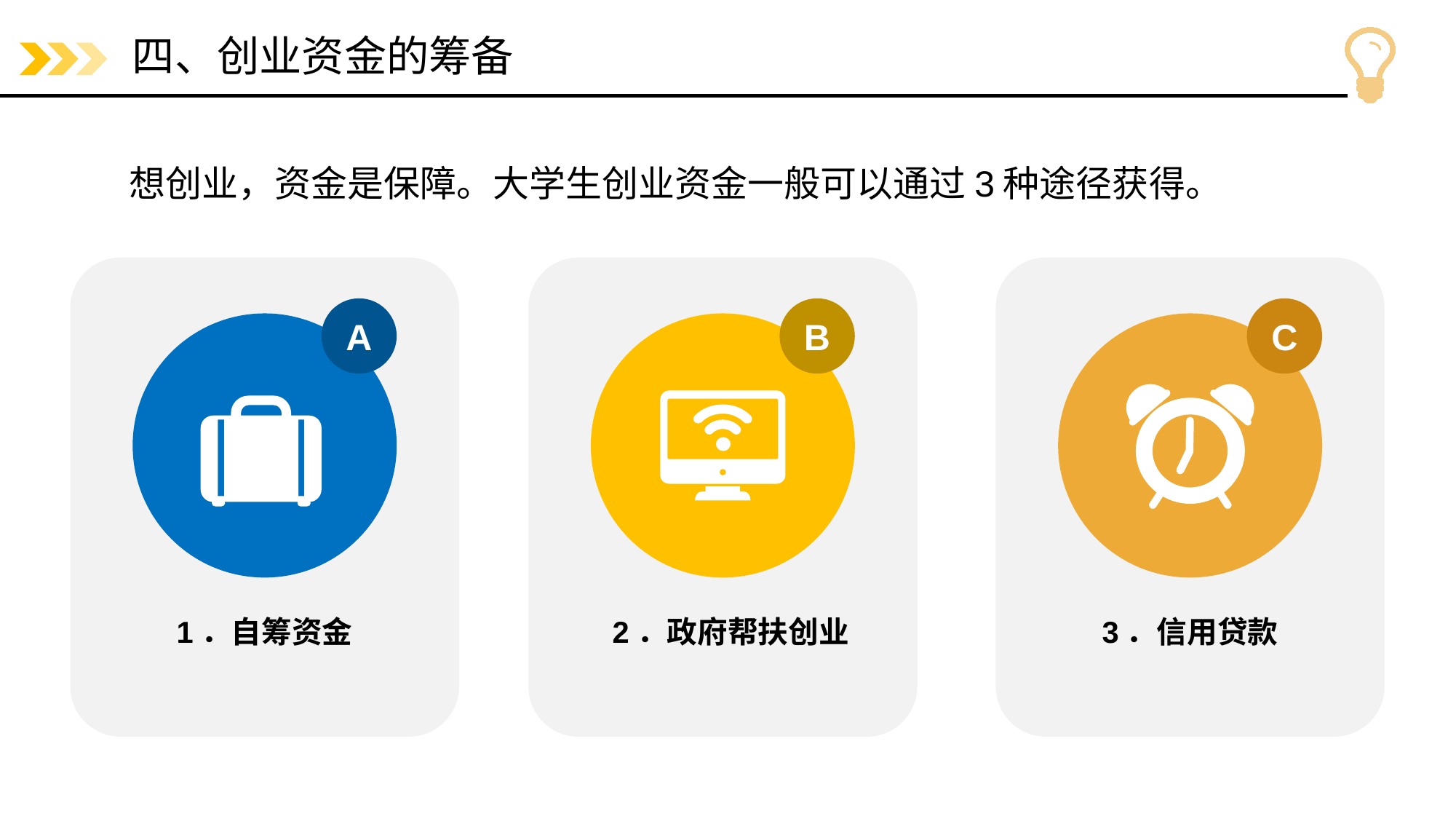

10
# 四、创业资金的筹备
想创业，资金是保障。大学生创业资金一般可以通过3种途径获得。

C

3．信用贷款

A

1．自筹资金

B

2．政府帮扶创业